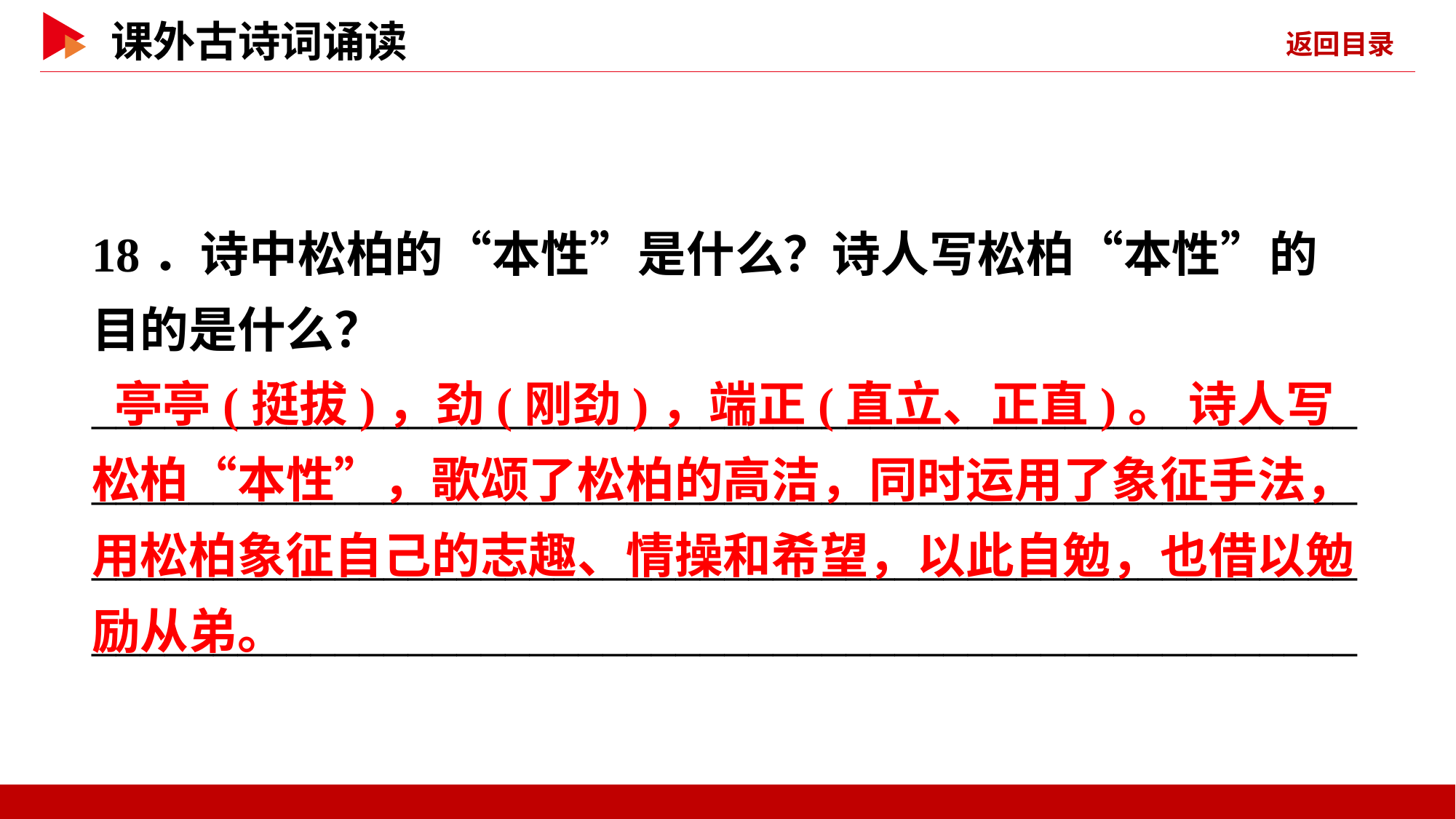

18．诗中松柏的“本性”是什么？诗人写松柏“本性”的目的是什么？
________________________________________________________________________________________________________________________________________________________________________________________________________________
 亭亭(挺拔)，劲(刚劲)，端正(直立、正直)。 诗人写松柏“本性”，歌颂了松柏的高洁，同时运用了象征手法，用松柏象征自己的志趣、情操和希望，以此自勉，也借以勉励从弟。